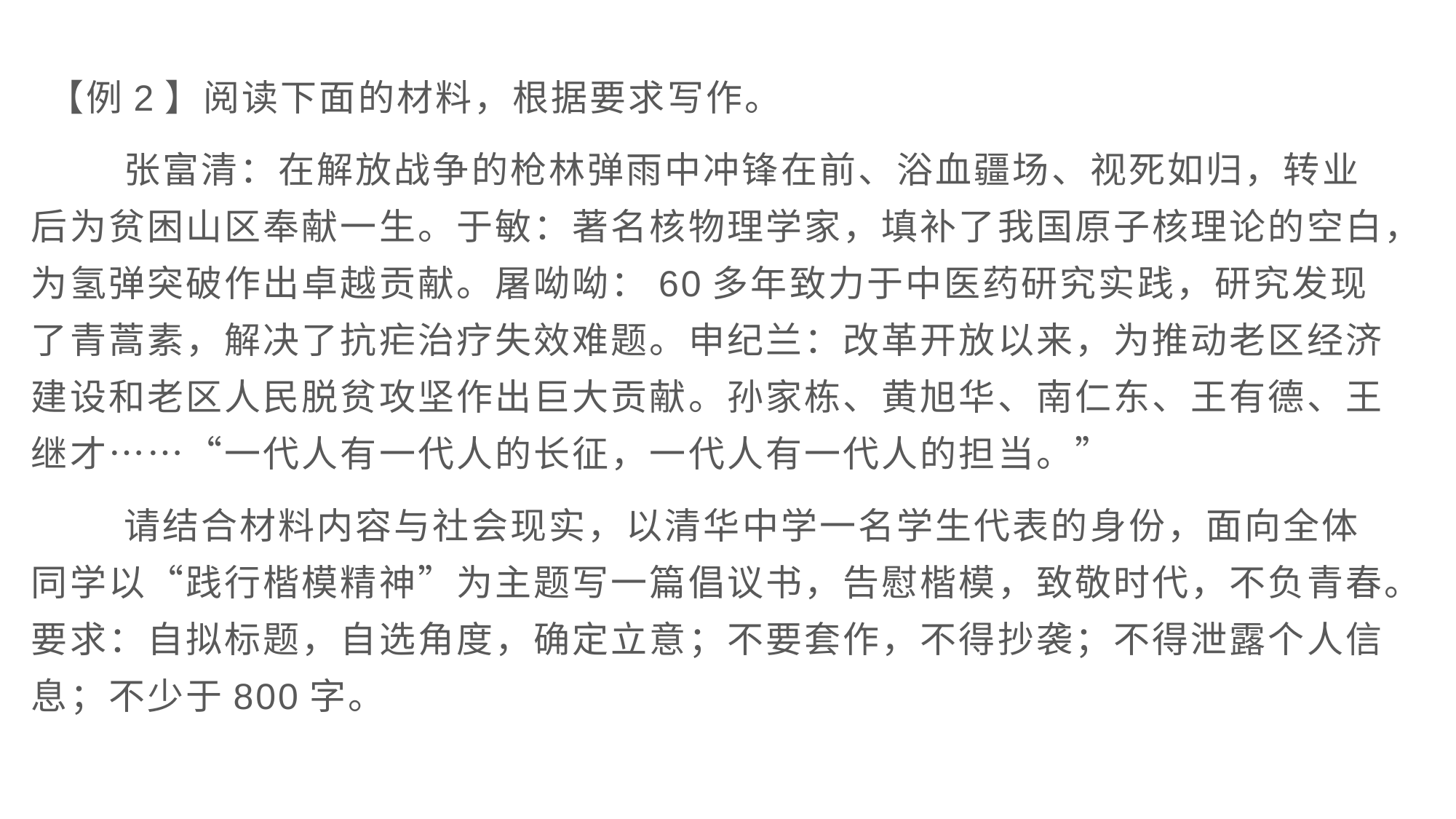

【例2】阅读下面的材料，根据要求写作。
        张富清：在解放战争的枪林弹雨中冲锋在前、浴血疆场、视死如归，转业后为贫困山区奉献一生。于敏：著名核物理学家，填补了我国原子核理论的空白，为氢弹突破作出卓越贡献。屠呦呦：60多年致力于中医药研究实践，研究发现了青蒿素，解决了抗疟治疗失效难题。申纪兰：改革开放以来，为推动老区经济建设和老区人民脱贫攻坚作出巨大贡献。孙家栋、黄旭华、南仁东、王有德、王继才……“一代人有一代人的长征，一代人有一代人的担当。”
        请结合材料内容与社会现实，以清华中学一名学生代表的身份，面向全体同学以“践行楷模精神”为主题写一篇倡议书，告慰楷模，致敬时代，不负青春。要求：自拟标题，自选角度，确定立意；不要套作，不得抄袭；不得泄露个人信息；不少于800字。